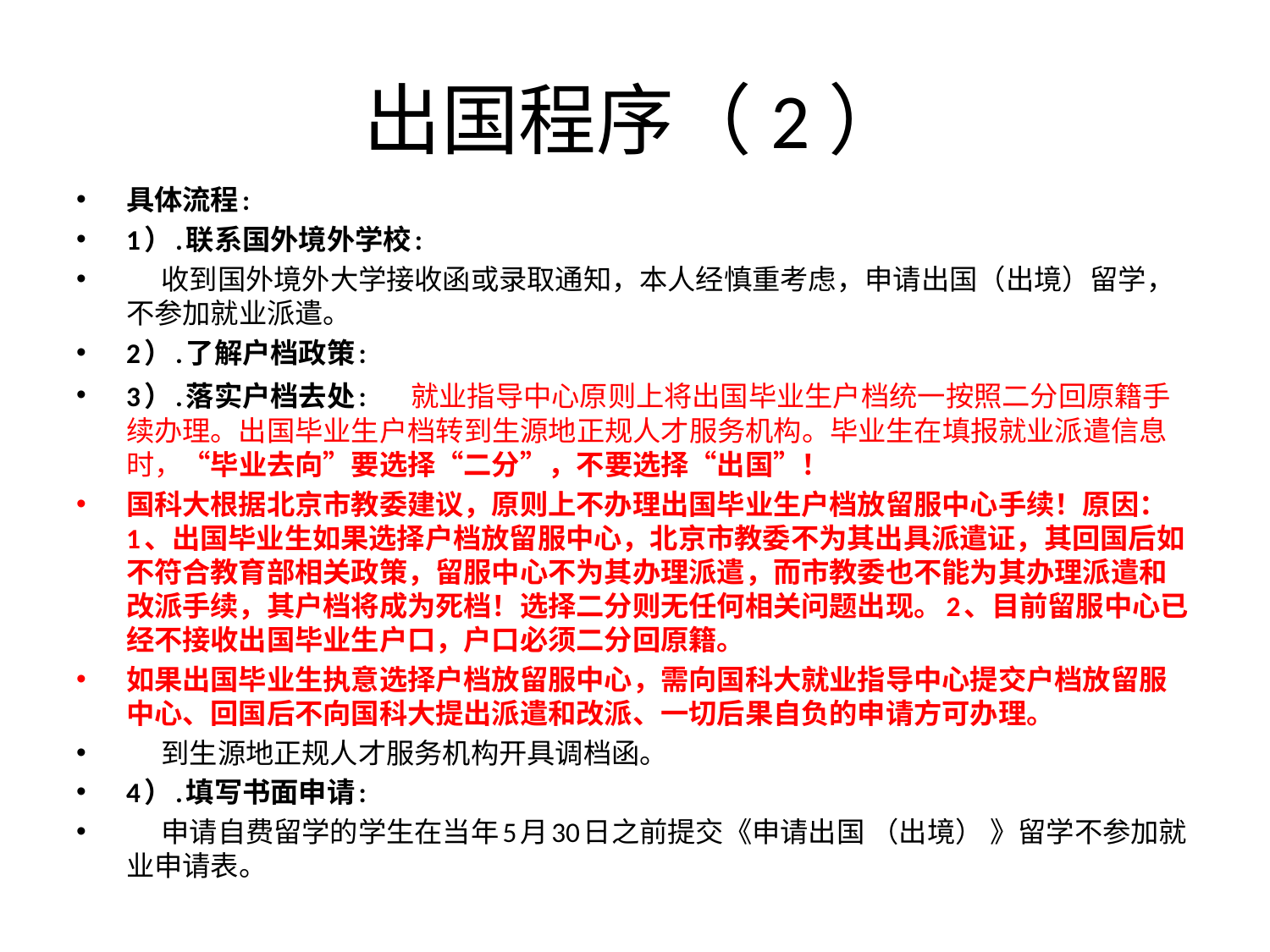

# 出国程序（2）
具体流程:
1）.联系国外境外学校:
     收到国外境外大学接收函或录取通知，本人经慎重考虑，申请出国（出境）留学，不参加就业派遣。
2）.了解户档政策:
3）.落实户档去处:      就业指导中心原则上将出国毕业生户档统一按照二分回原籍手续办理。出国毕业生户档转到生源地正规人才服务机构。毕业生在填报就业派遣信息时，“毕业去向”要选择“二分”，不要选择“出国”！
国科大根据北京市教委建议，原则上不办理出国毕业生户档放留服中心手续！原因：1、出国毕业生如果选择户档放留服中心，北京市教委不为其出具派遣证，其回国后如不符合教育部相关政策，留服中心不为其办理派遣，而市教委也不能为其办理派遣和改派手续，其户档将成为死档！选择二分则无任何相关问题出现。2、目前留服中心已经不接收出国毕业生户口，户口必须二分回原籍。
如果出国毕业生执意选择户档放留服中心，需向国科大就业指导中心提交户档放留服中心、回国后不向国科大提出派遣和改派、一切后果自负的申请方可办理。
     到生源地正规人才服务机构开具调档函。
4）.填写书面申请:
     申请自费留学的学生在当年5月30日之前提交《申请出国 （出境） 》留学不参加就业申请表。